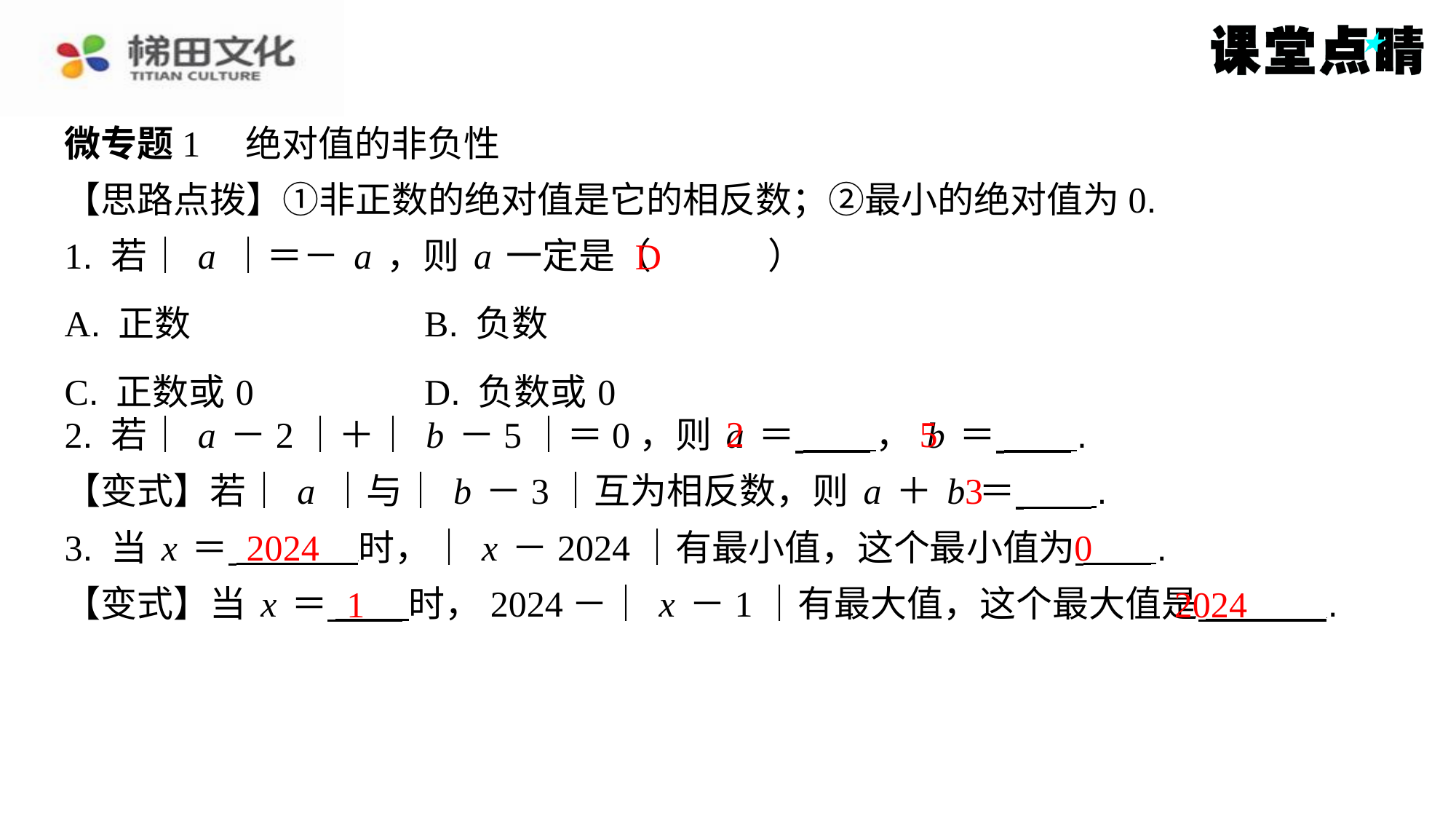

微专题1　绝对值的非负性
【思路点拨】①非正数的绝对值是它的相反数；②最小的绝对值为0.
1. 若｜a｜＝－a，则a一定是（　D　）
D
| A. 正数 | B. 负数 |
| --- | --- |
| C. 正数或0 | D. 负数或0 |
2
5
2. 若｜a－2｜＋｜b－5｜＝0，则a＝            ，b＝            ⁠.
【变式】若｜a｜与｜b－3｜互为相反数，则a＋b＝            ⁠.
3. 当x＝                    时，｜x－2024｜有最小值，这个最小值为            ⁠.
【变式】当x＝            时，2024－｜x－1｜有最大值，这个最大值是                    ⁠.
3
2024
0
1
2024